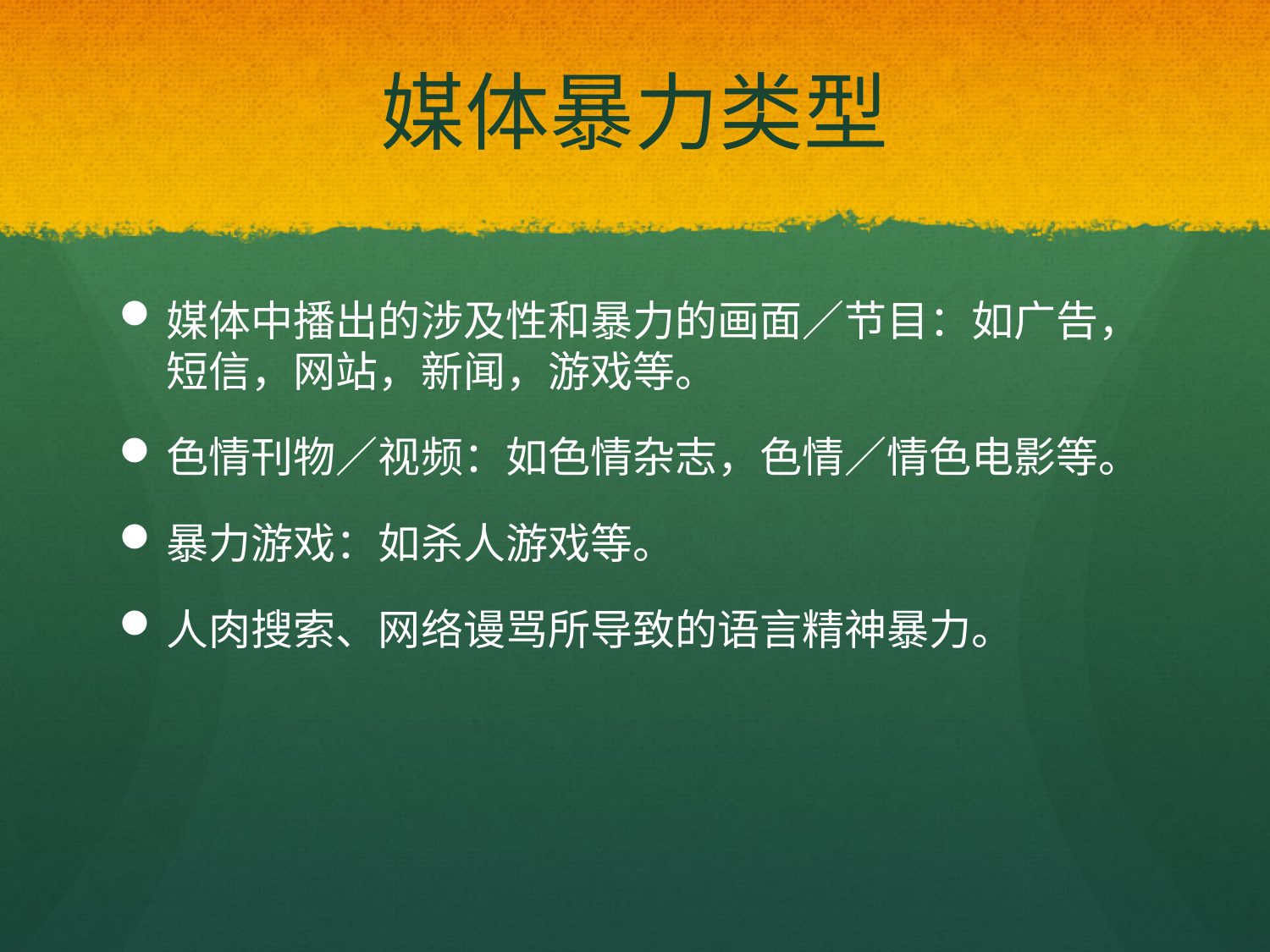

# 媒体暴力类型
媒体中播出的涉及性和暴力的画面／节目：如广告，短信，网站，新闻，游戏等。
色情刊物／视频：如色情杂志，色情／情色电影等。
暴力游戏：如杀人游戏等。
人肉搜索、网络谩骂所导致的语言精神暴力。